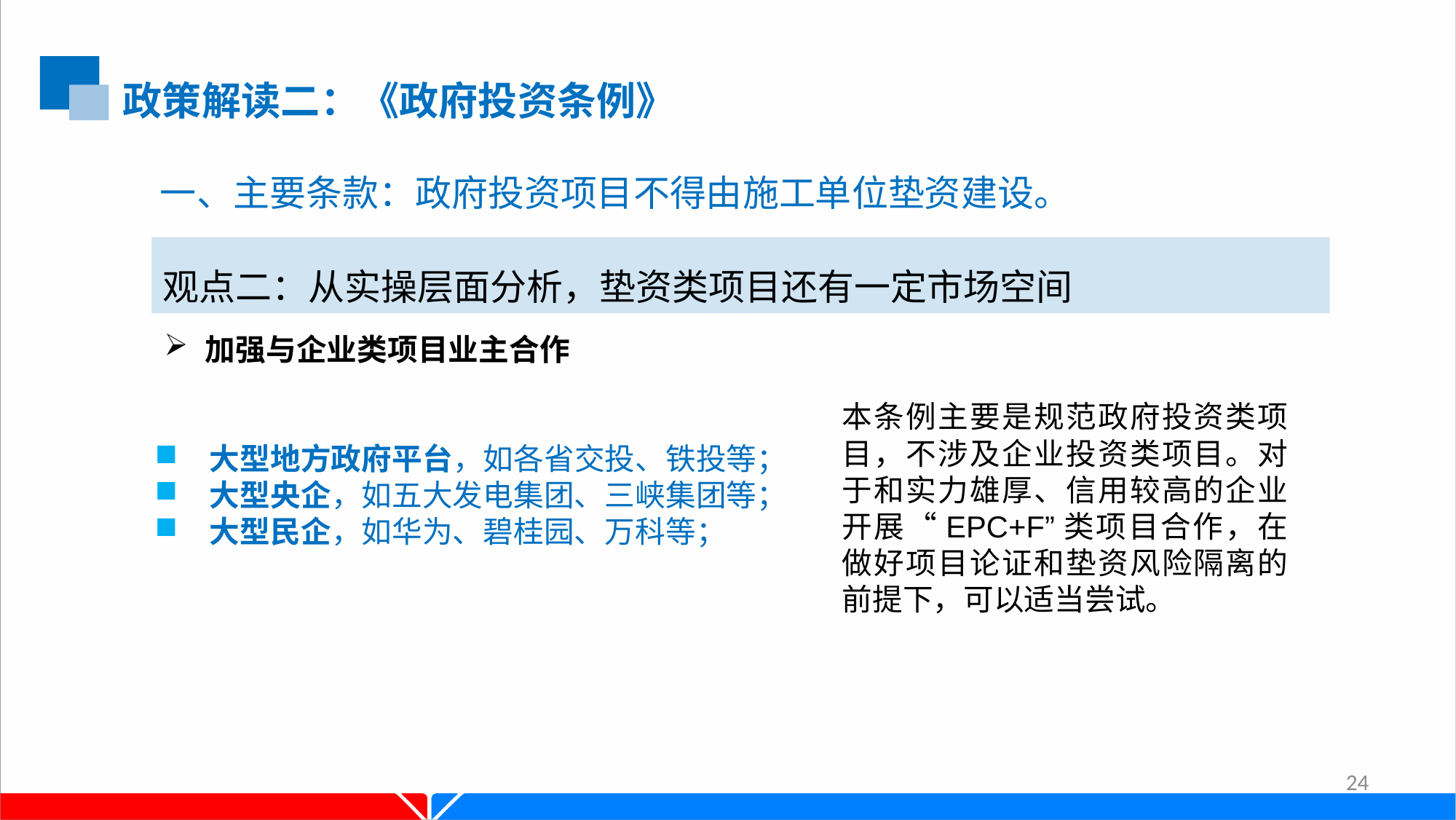

政策解读二：《政府投资条例》

一、主要条款：政府投资项目不得由施工单位垫资建设。
观点二：从实操层面分析，垫资类项目还有一定市场空间
加强与企业类项目业主合作
本条例主要是规范政府投资类项目，不涉及企业投资类项目。对于和实力雄厚、信用较高的企业开展“EPC+F”类项目合作，在做好项目论证和垫资风险隔离的前提下，可以适当尝试。
大型地方政府平台，如各省交投、铁投等；
大型央企，如五大发电集团、三峡集团等；
大型民企，如华为、碧桂园、万科等；
24